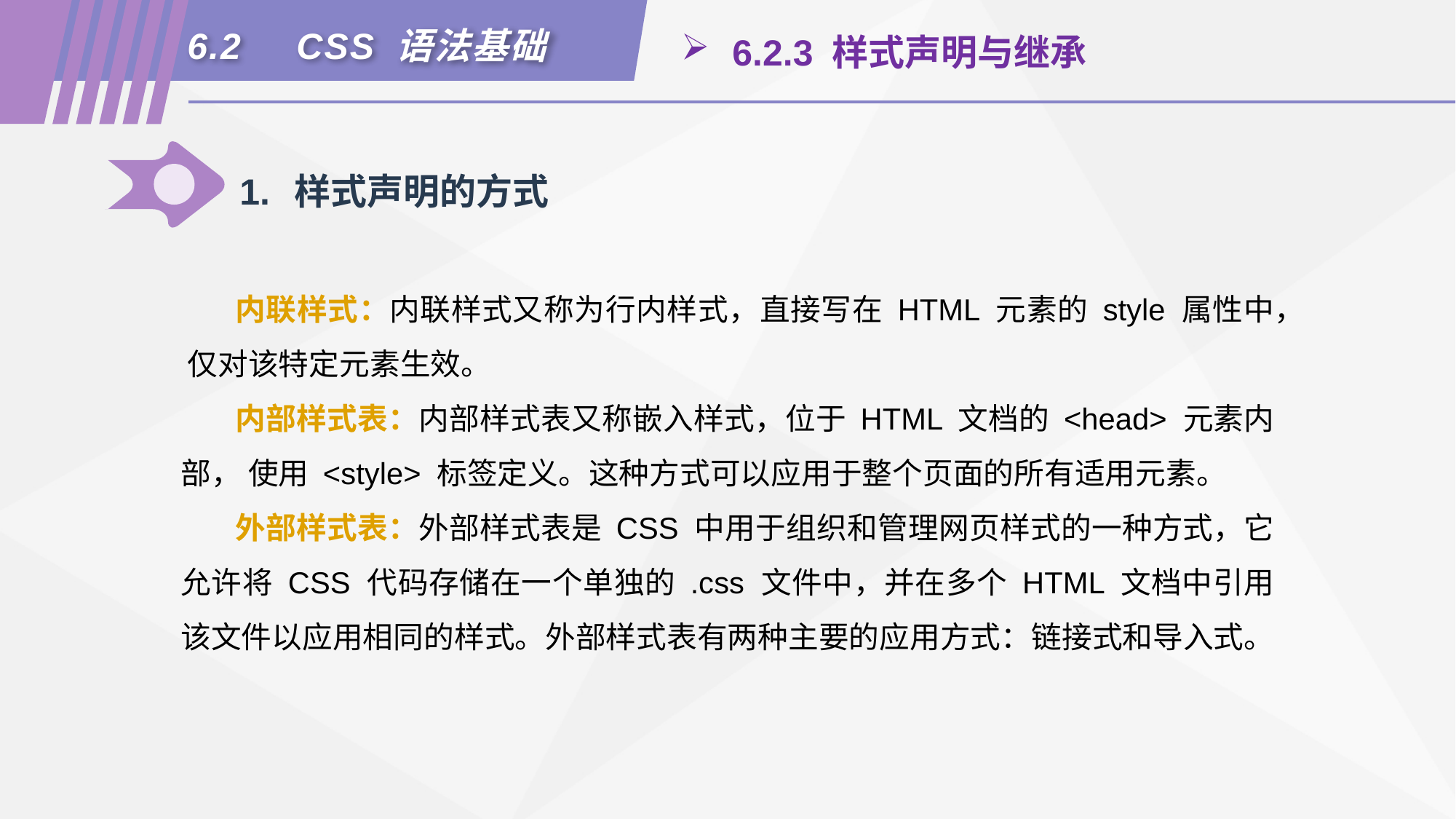

6.2	CSS 语法基础
 6.2.3 样式声明与继承

1.	样式声明的方式
内联样式：内联样式又称为行内样式，直接写在 HTML 元素的 style 属性中， 仅对该特定元素生效。
内部样式表：内部样式表又称嵌入样式，位于 HTML 文档的 <head> 元素内部， 使用 <style> 标签定义。这种方式可以应用于整个页面的所有适用元素。
外部样式表：外部样式表是 CSS 中用于组织和管理网页样式的一种方式，它允许将 CSS 代码存储在一个单独的 .css 文件中，并在多个 HTML 文档中引用该文件以应用相同的样式。外部样式表有两种主要的应用方式：链接式和导入式。